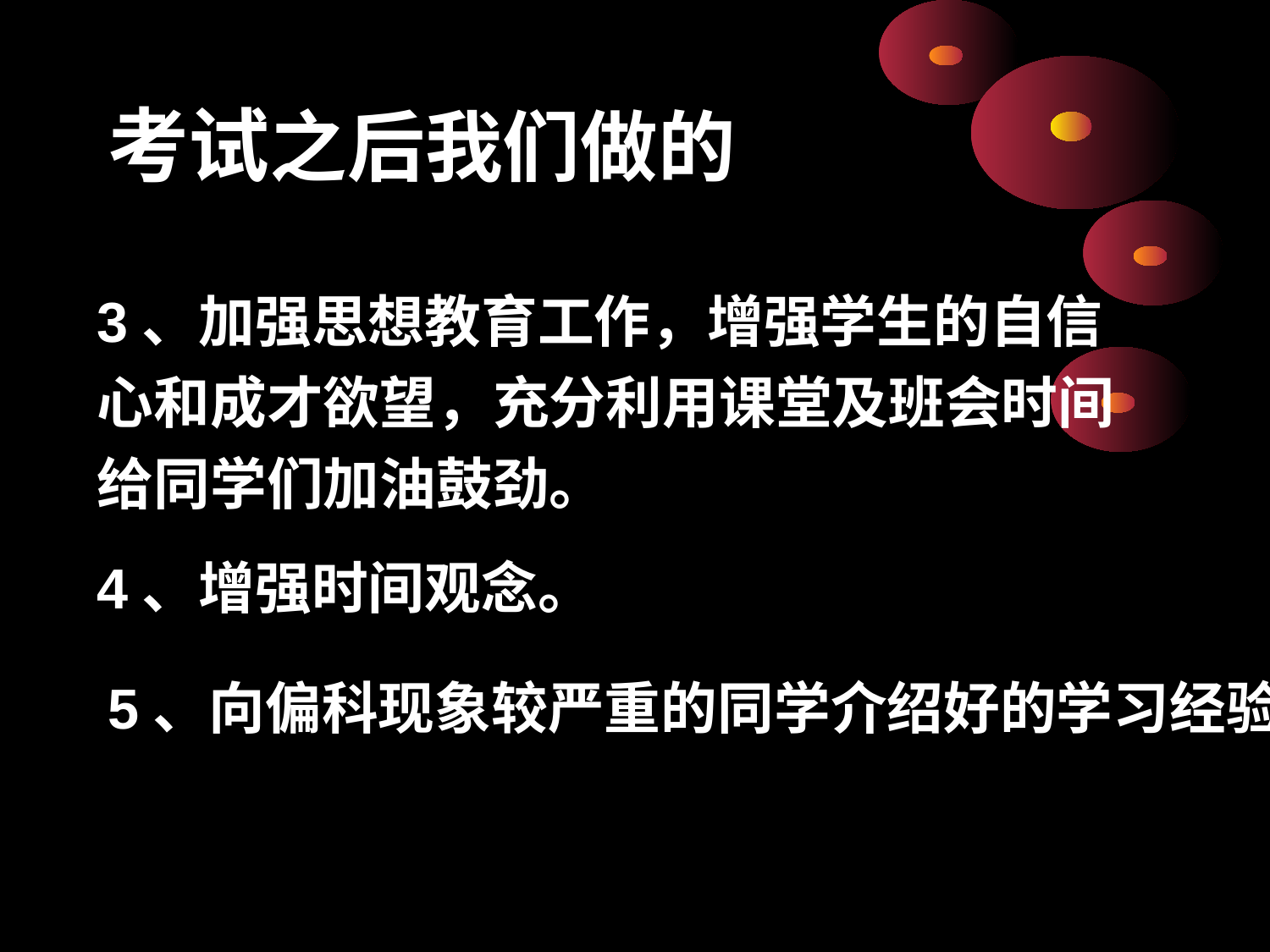

# 考试之后我们做的
3、加强思想教育工作，增强学生的自信
心和成才欲望，充分利用课堂及班会时间
给同学们加油鼓劲。
4、增强时间观念。
5、向偏科现象较严重的同学介绍好的学习经验。